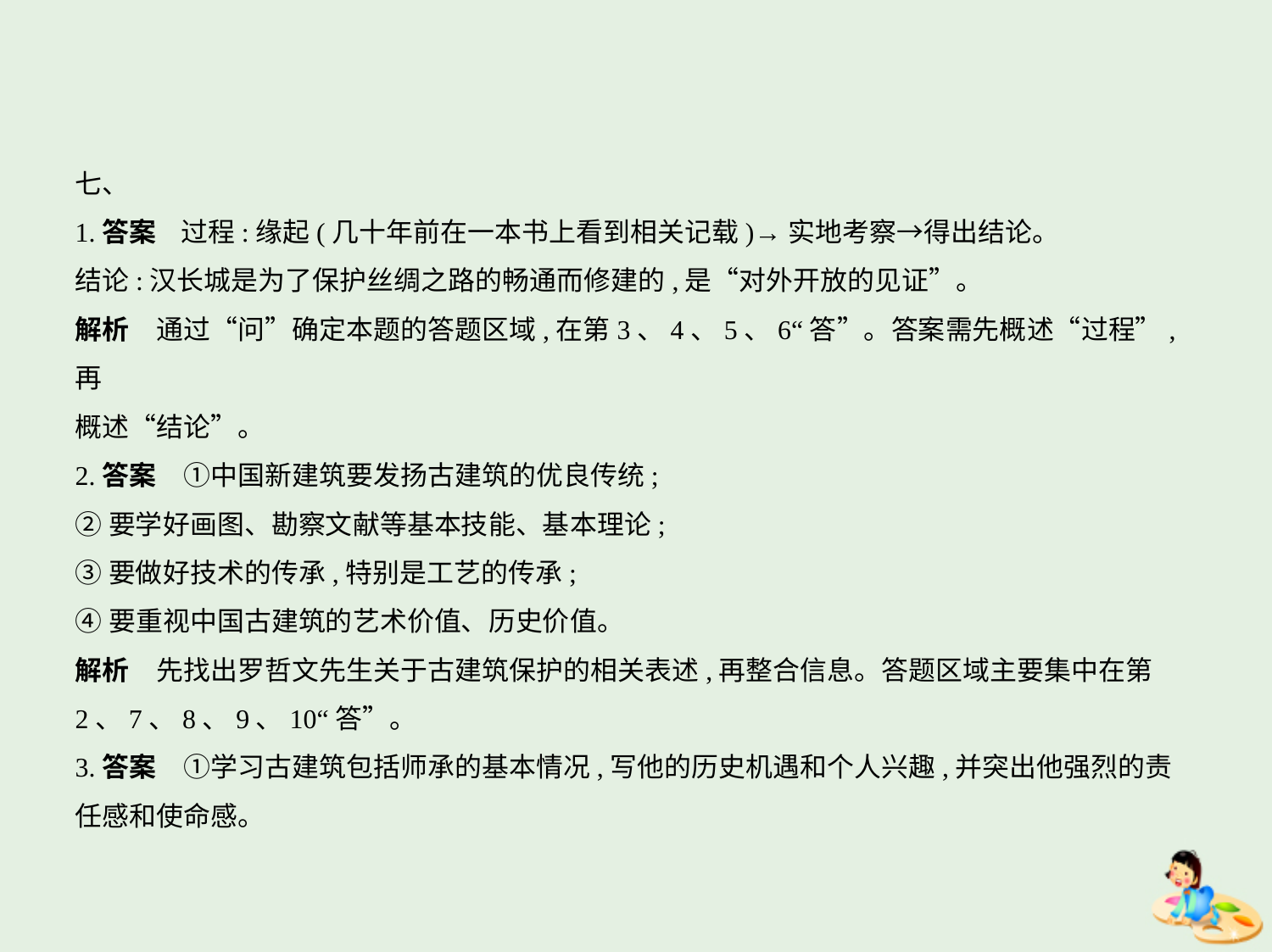

七、
1.答案    过程:缘起(几十年前在一本书上看到相关记载)→实地考察→得出结论。
结论:汉长城是为了保护丝绸之路的畅通而修建的,是“对外开放的见证”。
解析　通过“问”确定本题的答题区域,在第3、4、5、6“答”。答案需先概述“过程”,再
概述“结论”。
2.答案　①中国新建筑要发扬古建筑的优良传统;
②要学好画图、勘察文献等基本技能、基本理论;
③要做好技术的传承,特别是工艺的传承;
④要重视中国古建筑的艺术价值、历史价值。
解析　先找出罗哲文先生关于古建筑保护的相关表述,再整合信息。答题区域主要集中在第
2、7、8、9、10“答”。
3.答案　①学习古建筑包括师承的基本情况,写他的历史机遇和个人兴趣,并突出他强烈的责
任感和使命感。